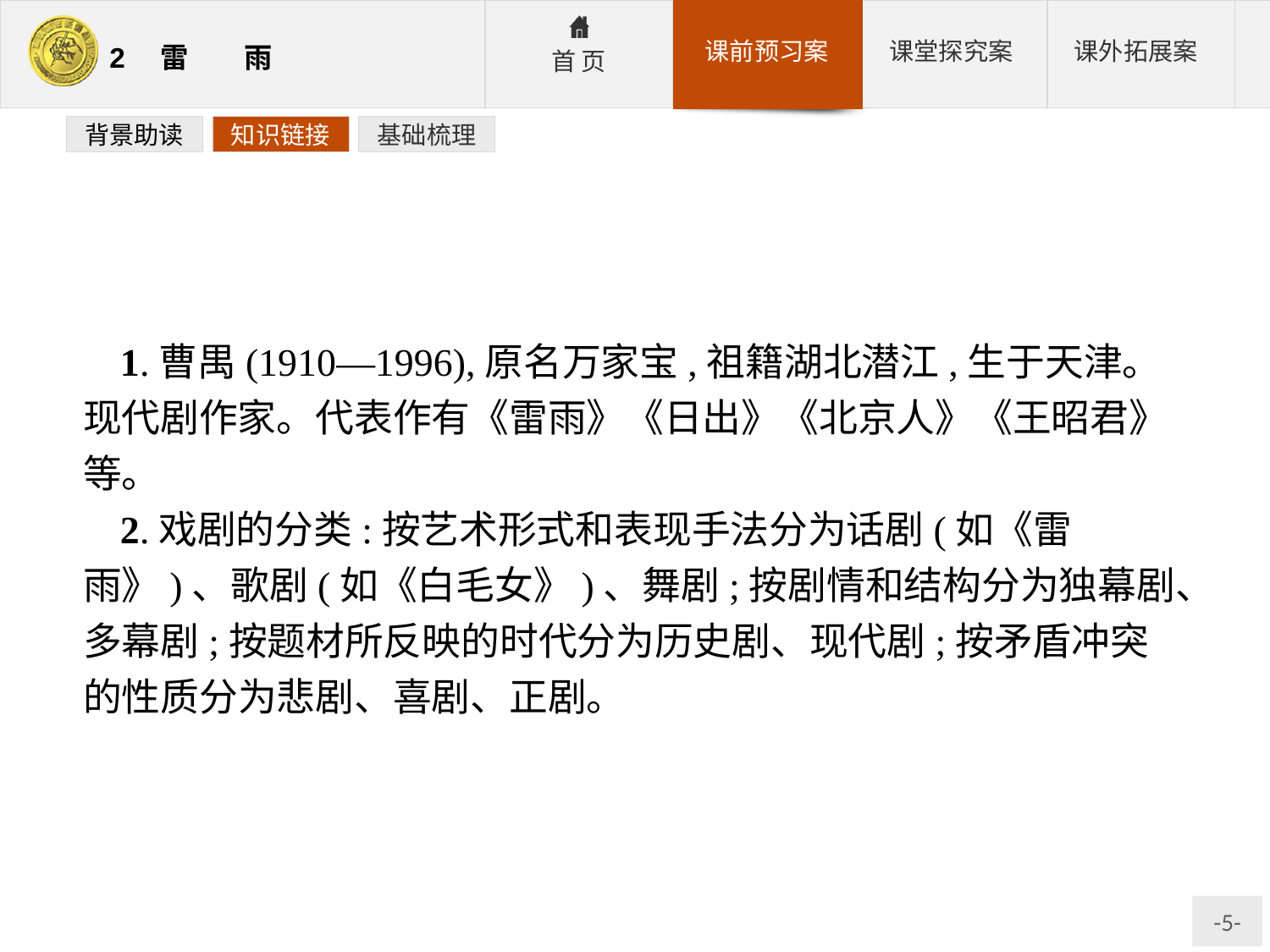

背景助读
知识链接
基础梳理
1.曹禺(1910—1996),原名万家宝,祖籍湖北潜江,生于天津。现代剧作家。代表作有《雷雨》《日出》《北京人》《王昭君》等。
2.戏剧的分类:按艺术形式和表现手法分为话剧(如《雷雨》)、歌剧(如《白毛女》)、舞剧;按剧情和结构分为独幕剧、多幕剧;按题材所反映的时代分为历史剧、现代剧;按矛盾冲突的性质分为悲剧、喜剧、正剧。